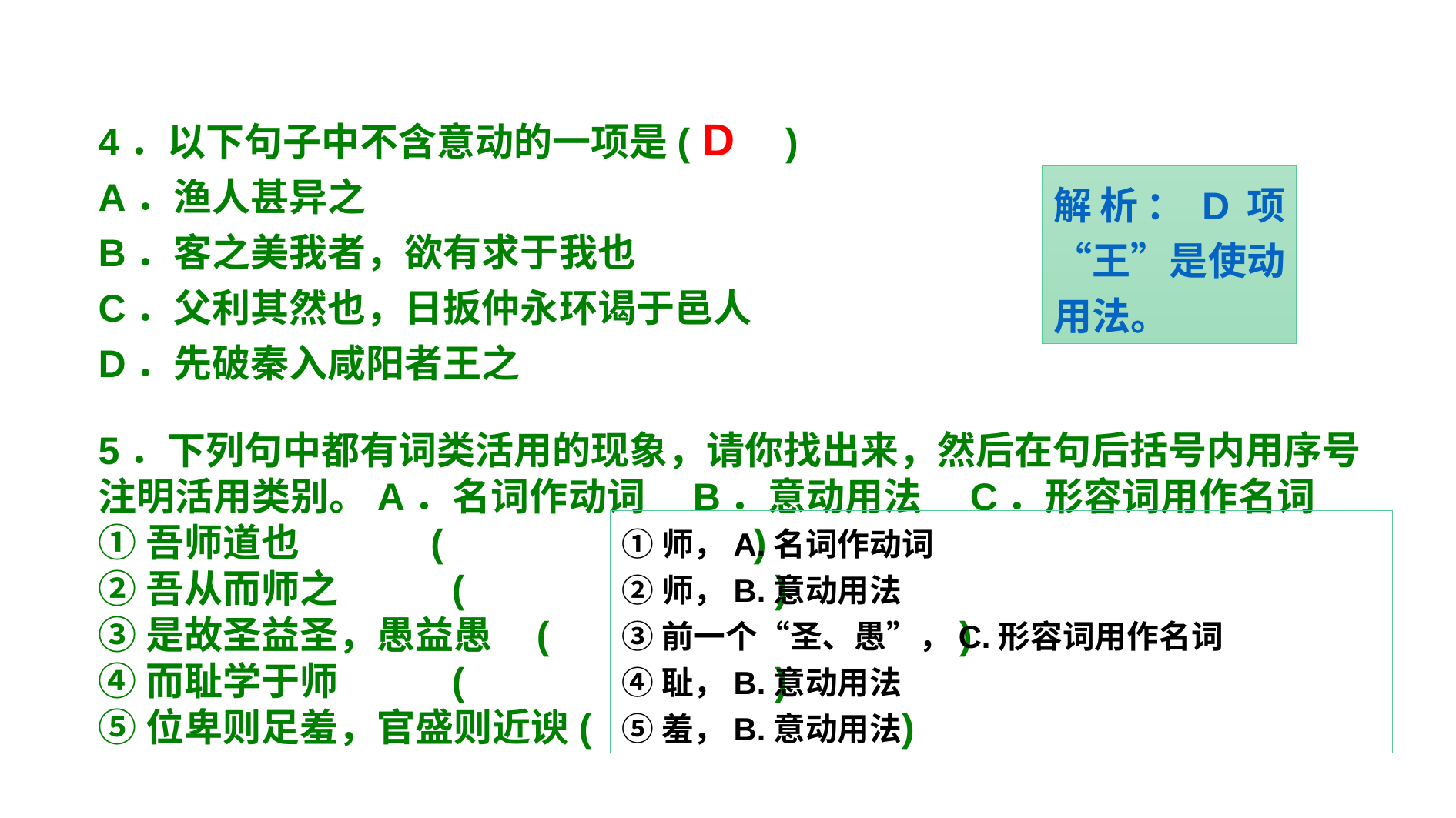

4．以下句子中不含意动的一项是(　　)
A．渔人甚异之
B．客之美我者，欲有求于我也
C．父利其然也，日扳仲永环谒于邑人
D．先破秦入咸阳者王之
D
解析：D项“王”是使动用法。
5．下列句中都有词类活用的现象，请你找出来，然后在句后括号内用序号注明活用类别。A．名词作动词　B．意动用法　C．形容词用作名词
①吾师道也              (　　　　　       　)
②吾从而师之            (　　　　　       　)
③是故圣益圣，愚益愚    (　                     　　　  　)
④而耻学于师            (　　　　       　　)
⑤位卑则足羞，官盛则近谀(　　　　       　　)
①师，A.名词作动词
②师，B.意动用法
③前一个“圣、愚”，C.形容词用作名词
④耻，B.意动用法
⑤羞，B.意动用法